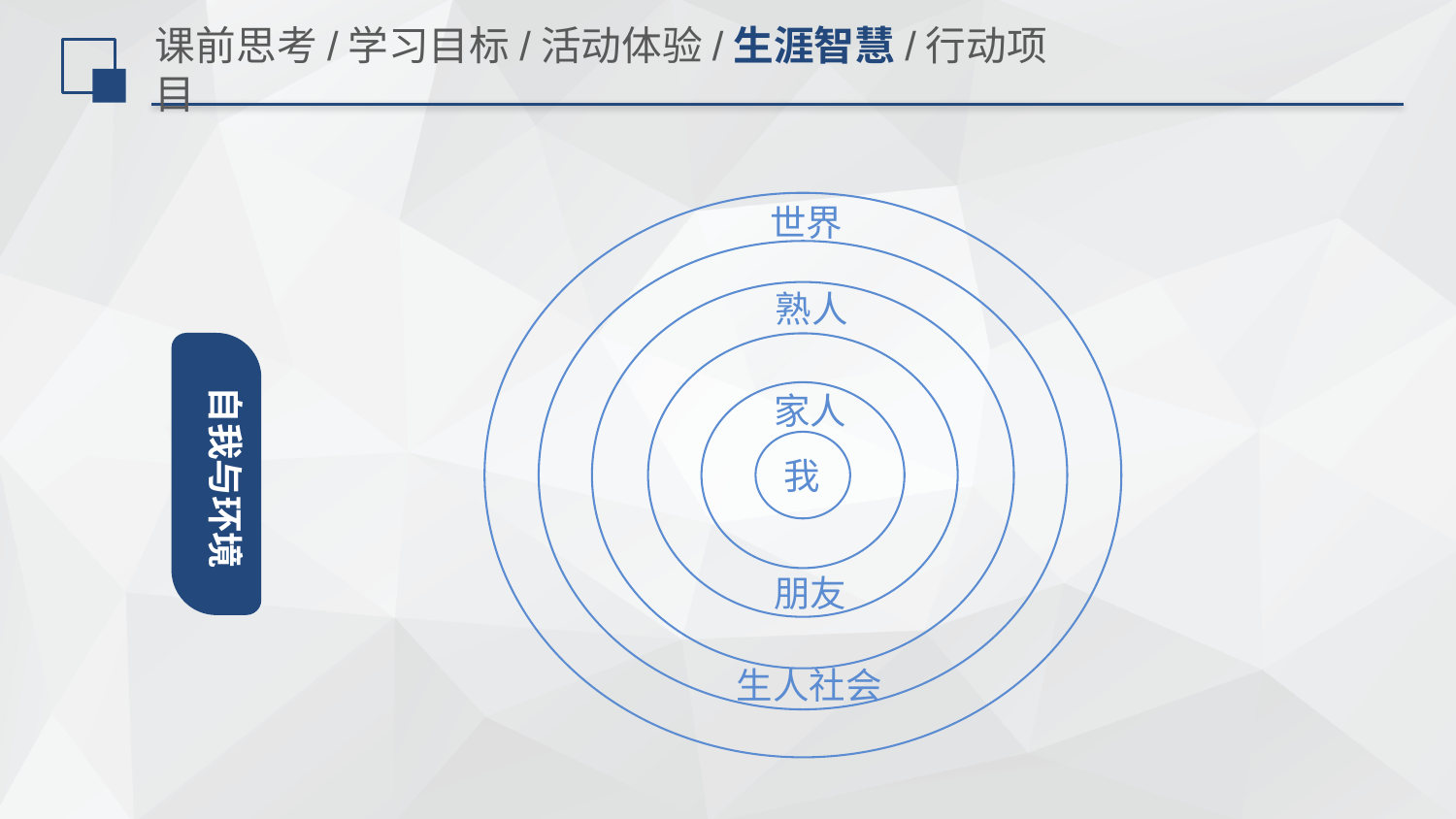

# 课前思考/学习目标/活动体验/生涯智慧/行动项目
世界

熟人

自我与环境
家人

我
朋友
生人社会